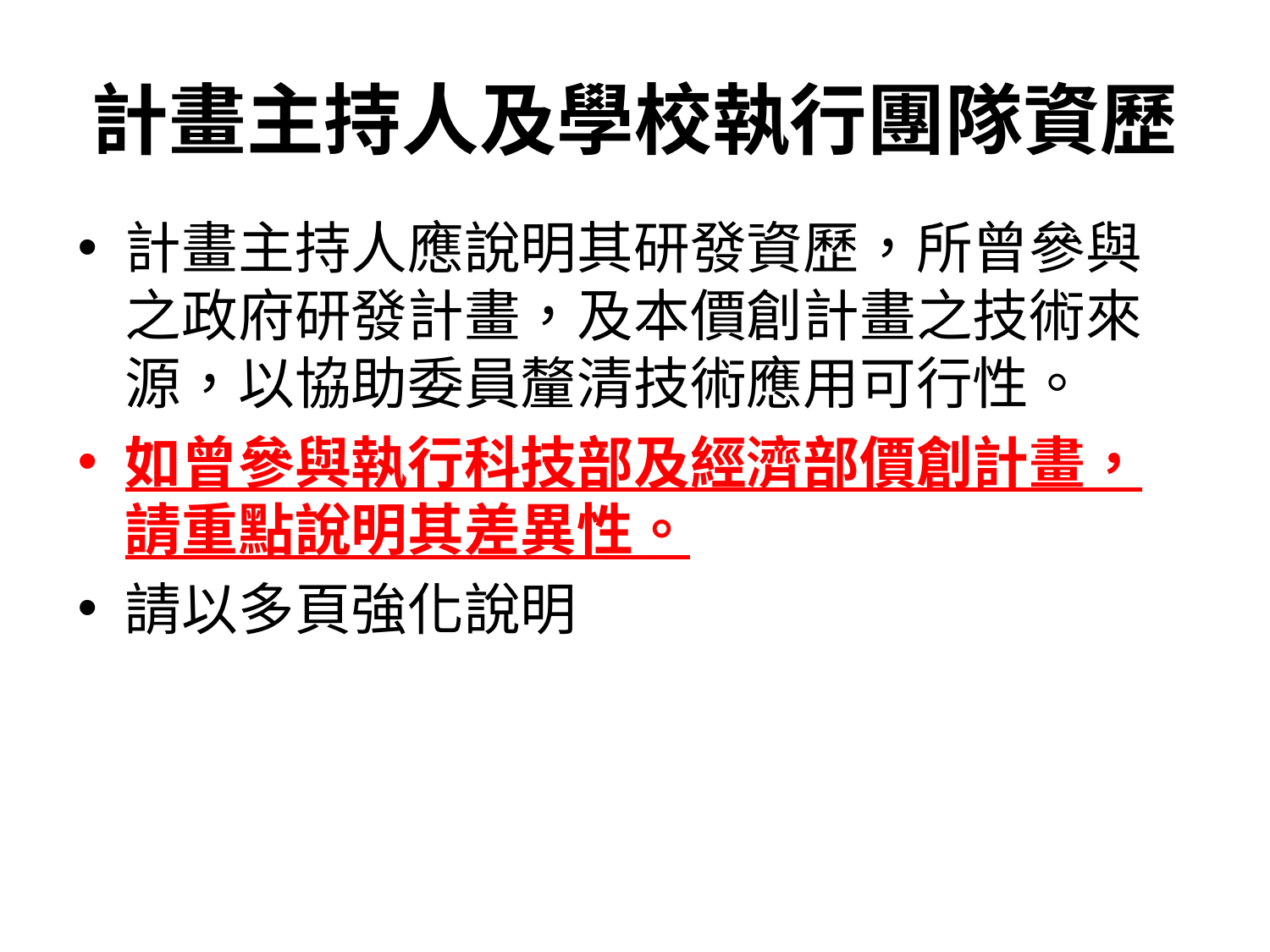

# 計畫主持人及學校執行團隊資歷
計畫主持人應說明其研發資歷，所曾參與之政府研發計畫，及本價創計畫之技術來源，以協助委員釐清技術應用可行性。
如曾參與執行科技部及經濟部價創計畫，請重點說明其差異性。
請以多頁強化說明